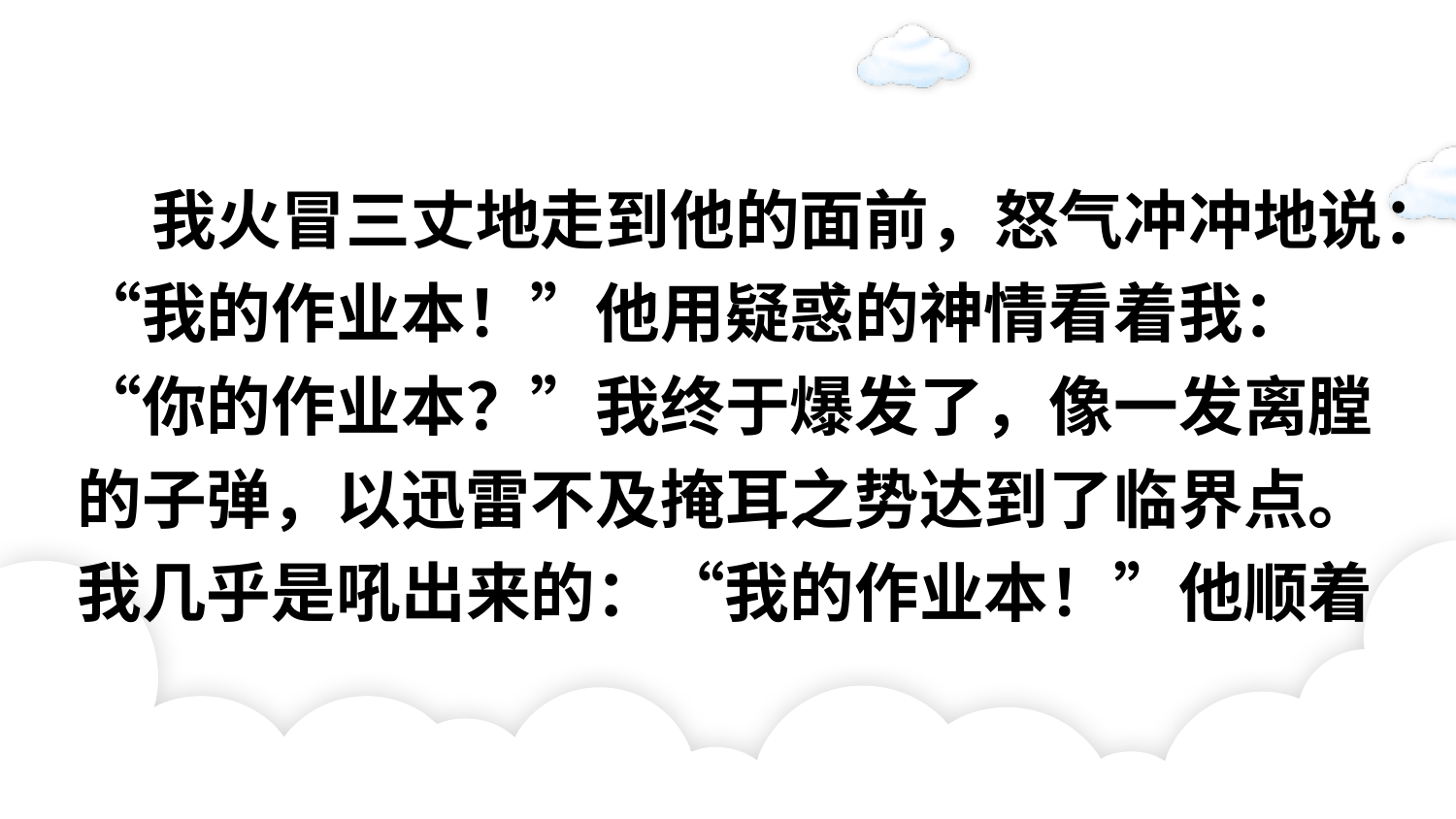

我火冒三丈地走到他的面前，怒气冲冲地说：“我的作业本！”他用疑惑的神情看着我：“你的作业本？”我终于爆发了，像一发离膛的子弹，以迅雷不及掩耳之势达到了临界点。我几乎是吼出来的：“我的作业本！”他顺着